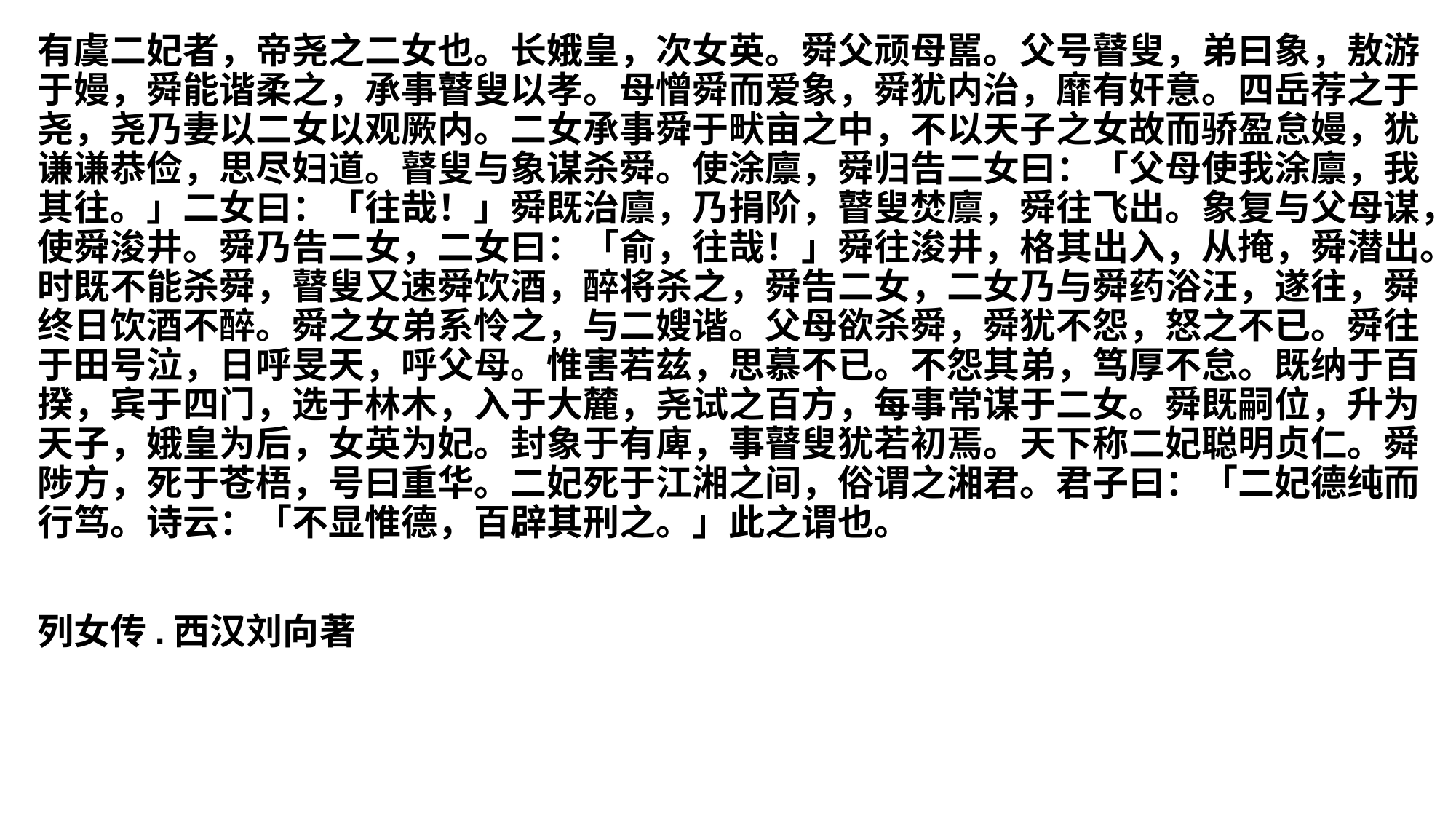

有虞二妃者，帝尧之二女也。长娥皇，次女英。舜父顽母嚚。父号瞽叟，弟曰象，敖游于嫚，舜能谐柔之，承事瞽叟以孝。母憎舜而爱象，舜犹内治，靡有奸意。四岳荐之于尧，尧乃妻以二女以观厥内。二女承事舜于畎亩之中，不以天子之女故而骄盈怠嫚，犹谦谦恭俭，思尽妇道。瞽叟与象谋杀舜。使涂廪，舜归告二女曰：「父母使我涂廪，我其往。」二女曰：「往哉！」舜既治廪，乃捐阶，瞽叟焚廪，舜往飞出。象复与父母谋，使舜浚井。舜乃告二女，二女曰：「俞，往哉！」舜往浚井，格其出入，从掩，舜潜出。时既不能杀舜，瞽叟又速舜饮酒，醉将杀之，舜告二女，二女乃与舜药浴汪，遂往，舜终日饮酒不醉。舜之女弟系怜之，与二嫂谐。父母欲杀舜，舜犹不怨，怒之不已。舜往于田号泣，日呼旻天，呼父母。惟害若兹，思慕不已。不怨其弟，笃厚不怠。既纳于百揆，宾于四门，选于林木，入于大麓，尧试之百方，每事常谋于二女。舜既嗣位，升为天子，娥皇为后，女英为妃。封象于有庳，事瞽叟犹若初焉。天下称二妃聪明贞仁。舜陟方，死于苍梧，号曰重华。二妃死于江湘之间，俗谓之湘君。君子曰：「二妃德纯而行笃。诗云：「不显惟德，百辟其刑之。」此之谓也。

列女传.西汉刘向著